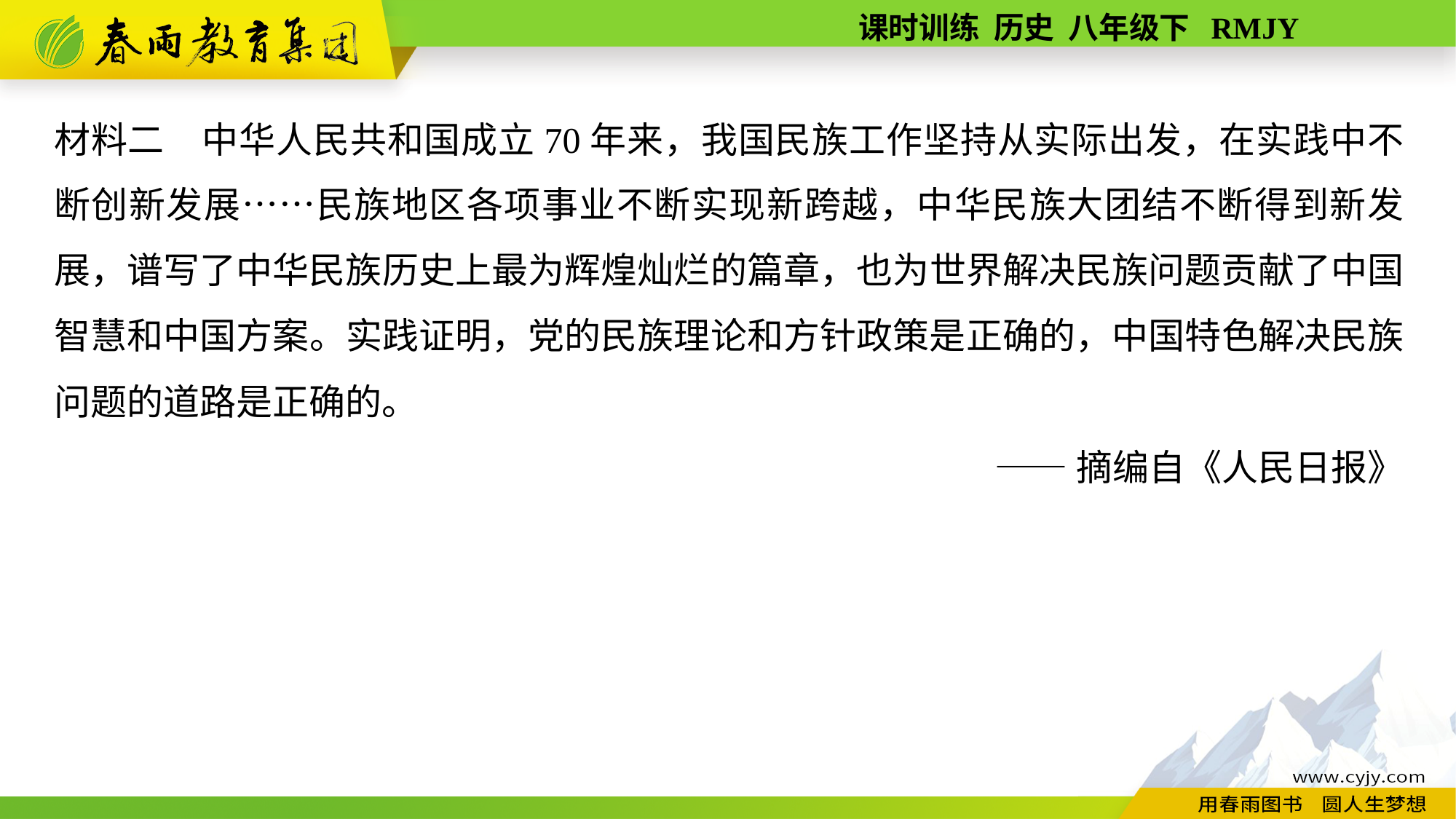

材料二　中华人民共和国成立70年来，我国民族工作坚持从实际出发，在实践中不断创新发展……民族地区各项事业不断实现新跨越，中华民族大团结不断得到新发展，谱写了中华民族历史上最为辉煌灿烂的篇章，也为世界解决民族问题贡献了中国智慧和中国方案。实践证明，党的民族理论和方针政策是正确的，中国特色解决民族问题的道路是正确的。
——摘编自《人民日报》